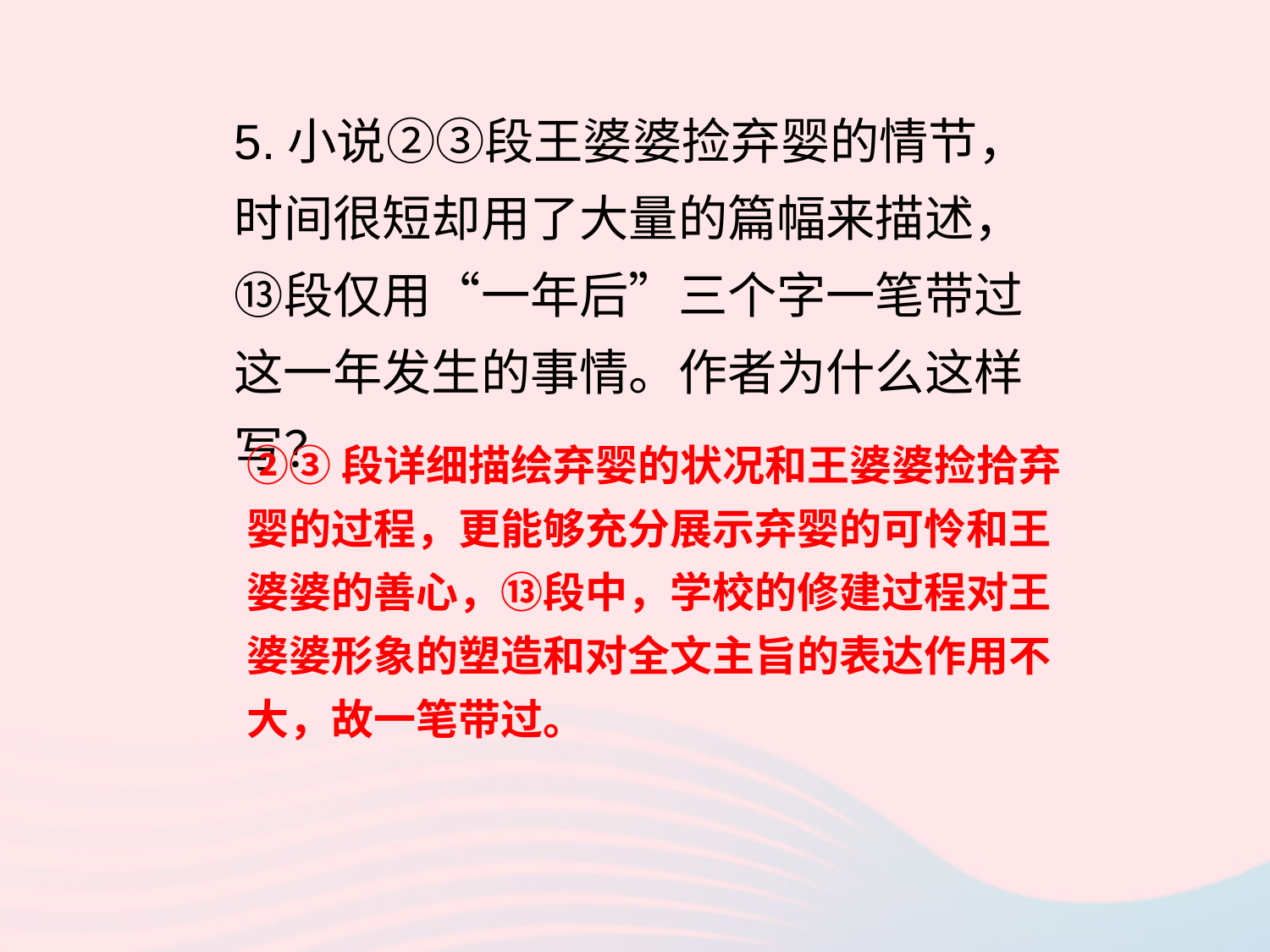

5.小说②③段王婆婆捡弃婴的情节，时间很短却用了大量的篇幅来描述，⑬段仅用“一年后”三个字一笔带过这一年发生的事情。作者为什么这样写？
②③段详细描绘弃婴的状况和王婆婆捡拾弃婴的过程，更能够充分展示弃婴的可怜和王婆婆的善心，⑬段中，学校的修建过程对王婆婆形象的塑造和对全文主旨的表达作用不大，故一笔带过。